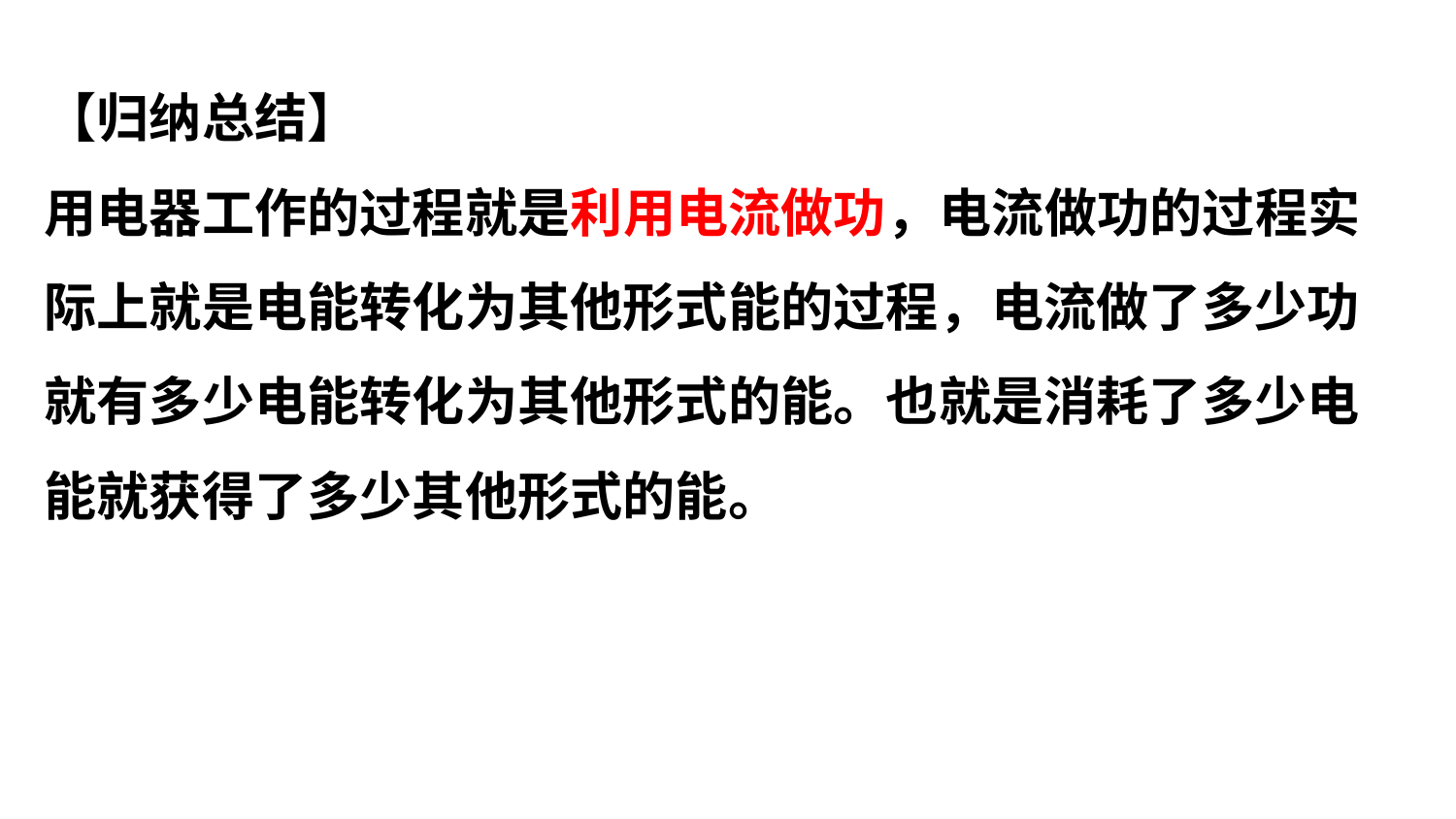

【归纳总结】
用电器工作的过程就是利用电流做功，电流做功的过程实际上就是电能转化为其他形式能的过程，电流做了多少功就有多少电能转化为其他形式的能。也就是消耗了多少电能就获得了多少其他形式的能。